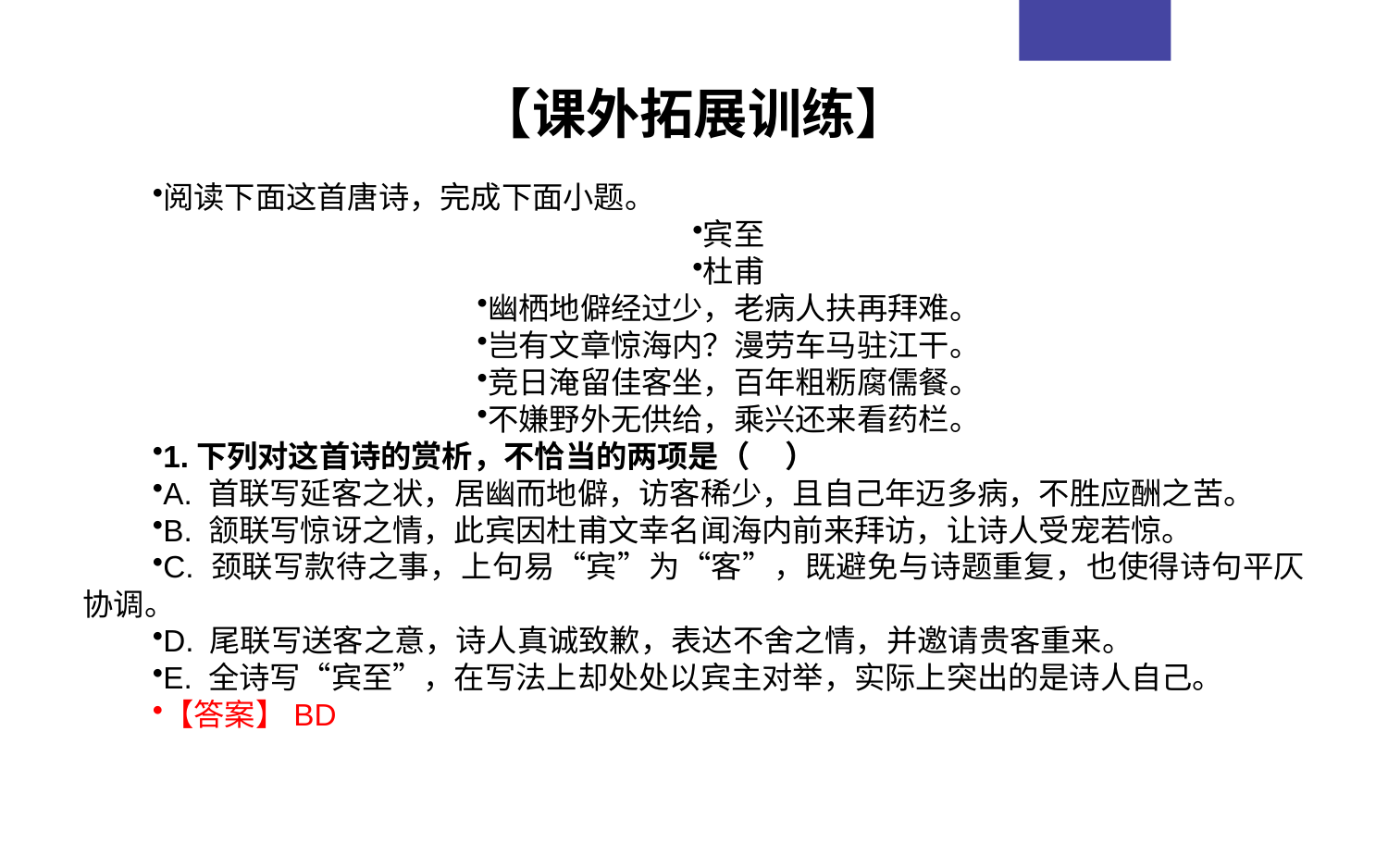

【课外拓展训练】
阅读下面这首唐诗，完成下面小题。
宾至
杜甫
幽栖地僻经过少，老病人扶再拜难。
岂有文章惊海内？漫劳车马驻江干。
竞日淹留佳客坐，百年粗粝腐儒餐。
不嫌野外无供给，乘兴还来看药栏。
1.下列对这首诗的赏析，不恰当的两项是（     ）
A. 首联写延客之状，居幽而地僻，访客稀少，且自己年迈多病，不胜应酬之苦。
B. 颔联写惊讶之情，此宾因杜甫文幸名闻海内前来拜访，让诗人受宠若惊。
C. 颈联写款待之事，上句易“宾”为“客”，既避免与诗题重复，也使得诗句平仄协调。
D. 尾联写送客之意，诗人真诚致歉，表达不舍之情，并邀请贵客重来。
E. 全诗写“宾至”，在写法上却处处以宾主对举，实际上突出的是诗人自己。
【答案】BD